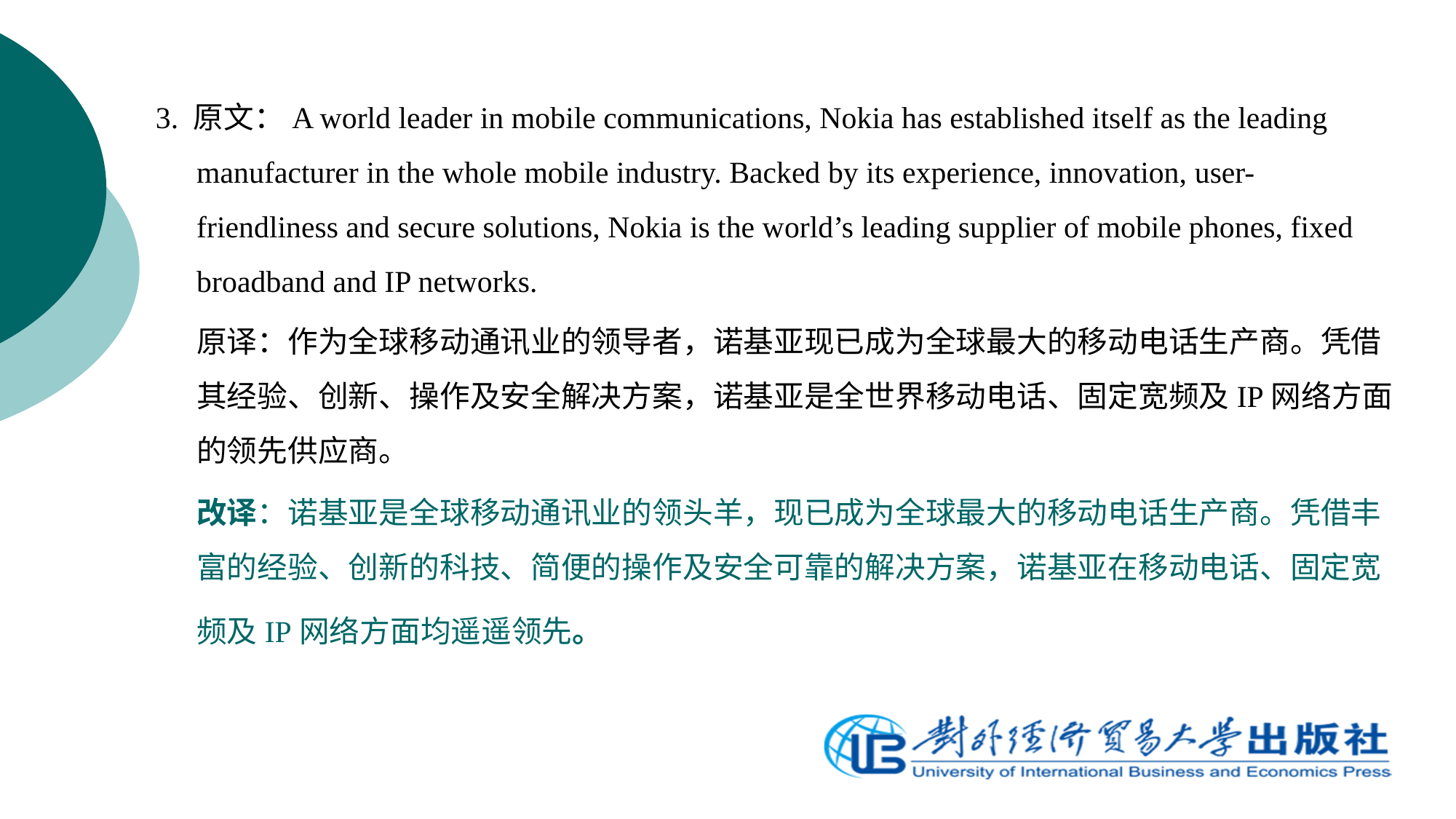

3. 原文：A world leader in mobile communications, Nokia has established itself as the leading manufacturer in the whole mobile industry. Backed by its experience, innovation, user-friendliness and secure solutions, Nokia is the world’s leading supplier of mobile phones, fixed broadband and IP networks.
	原译：作为全球移动通讯业的领导者，诺基亚现已成为全球最大的移动电话生产商。凭借其经验、创新、操作及安全解决方案，诺基亚是全世界移动电话、固定宽频及IP网络方面的领先供应商。
	改译：诺基亚是全球移动通讯业的领头羊，现已成为全球最大的移动电话生产商。凭借丰富的经验、创新的科技、简便的操作及安全可靠的解决方案，诺基亚在移动电话、固定宽频及IP网络方面均遥遥领先。